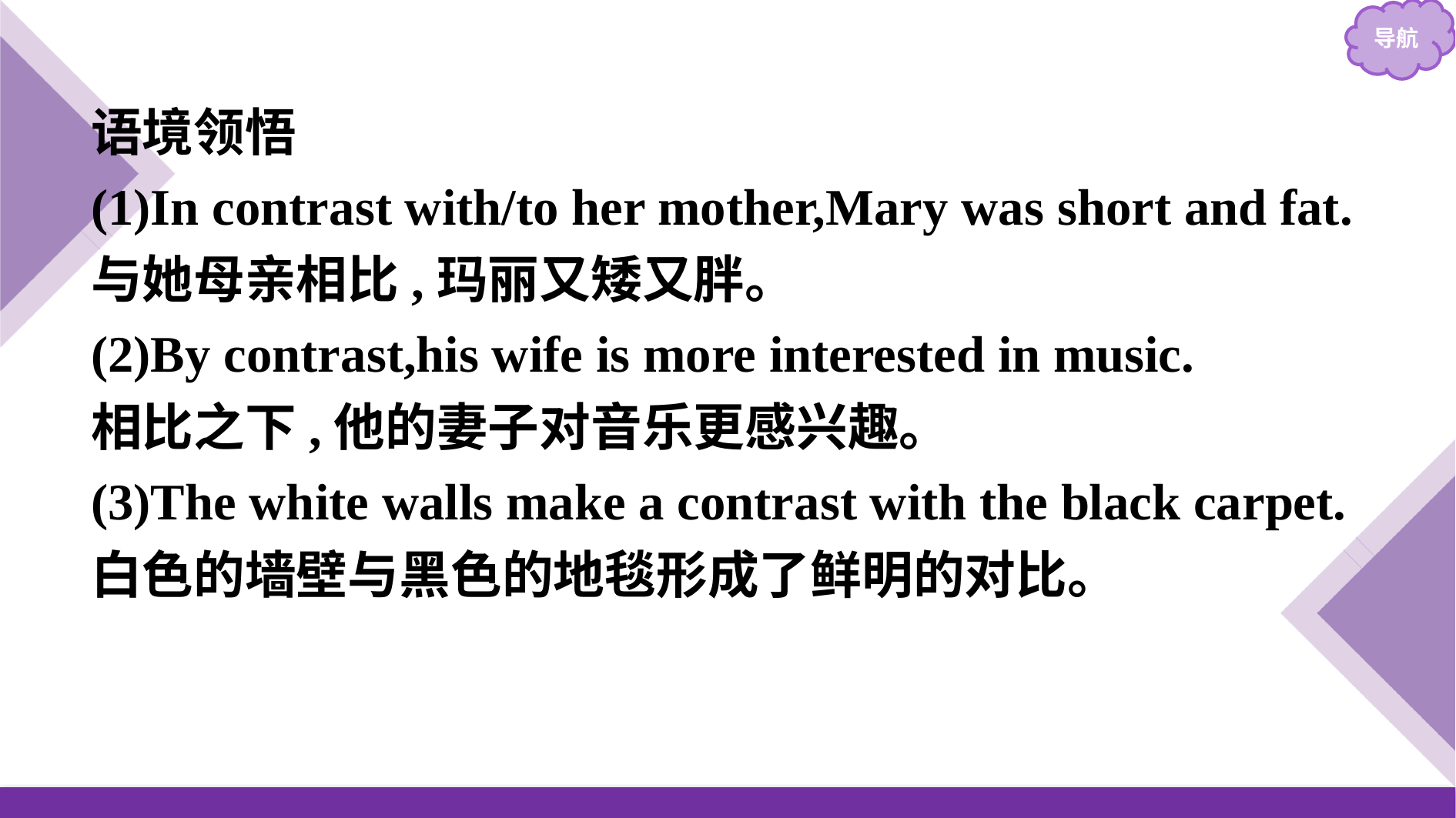

语境领悟
(1)In contrast with/to her mother,Mary was short and fat.
与她母亲相比,玛丽又矮又胖。
(2)By contrast,his wife is more interested in music.
相比之下,他的妻子对音乐更感兴趣。
(3)The white walls make a contrast with the black carpet.
白色的墙壁与黑色的地毯形成了鲜明的对比。